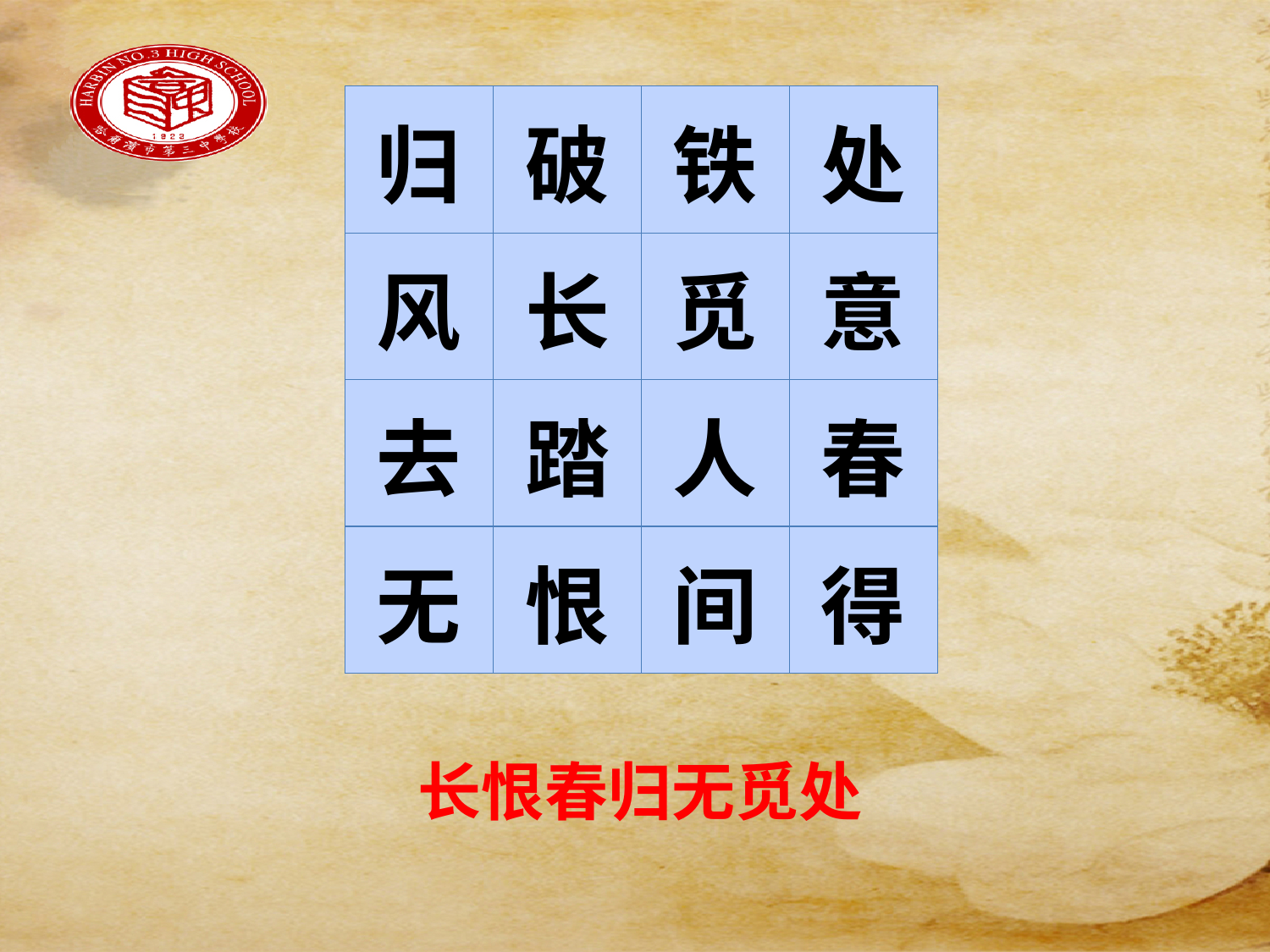

#
| 归 | 破 | 铁 | 处 |
| --- | --- | --- | --- |
| 风 | 长 | 觅 | 意 |
| 去 | 踏 | 人 | 春 |
| 无 | 恨 | 间 | 得 |
长恨春归无觅处